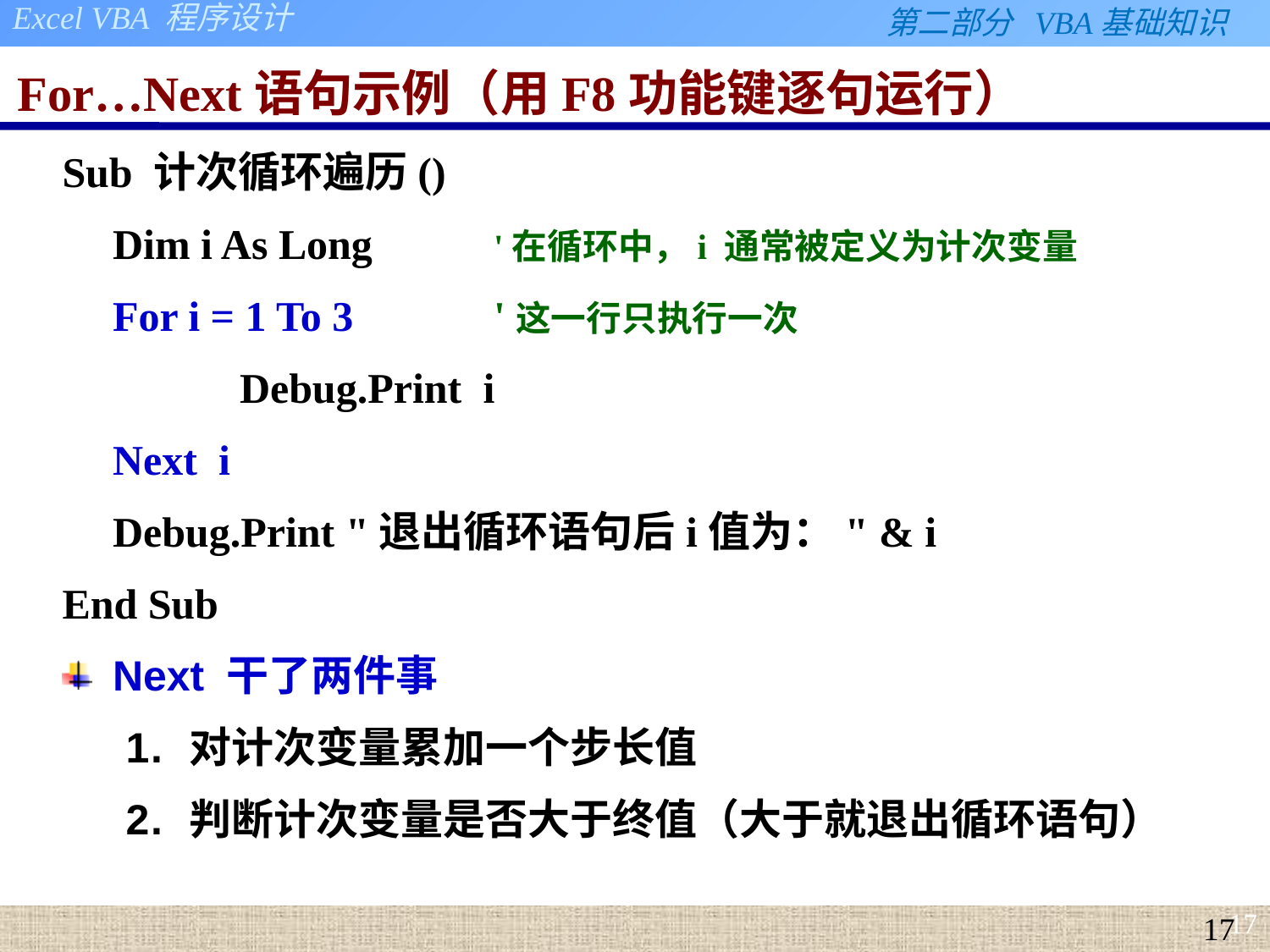

# For…Next语句示例（用F8功能键逐句运行）
Sub 计次循环遍历()
    	Dim i As Long 	'在循环中，i 通常被定义为计次变量
    	For i = 1 To 3   	'这一行只执行一次
 		Debug.Print  i
    	Next  i
	Debug.Print "退出循环语句后i值为：" & i
End Sub
Next 干了两件事
对计次变量累加一个步长值
判断计次变量是否大于终值（大于就退出循环语句）

17